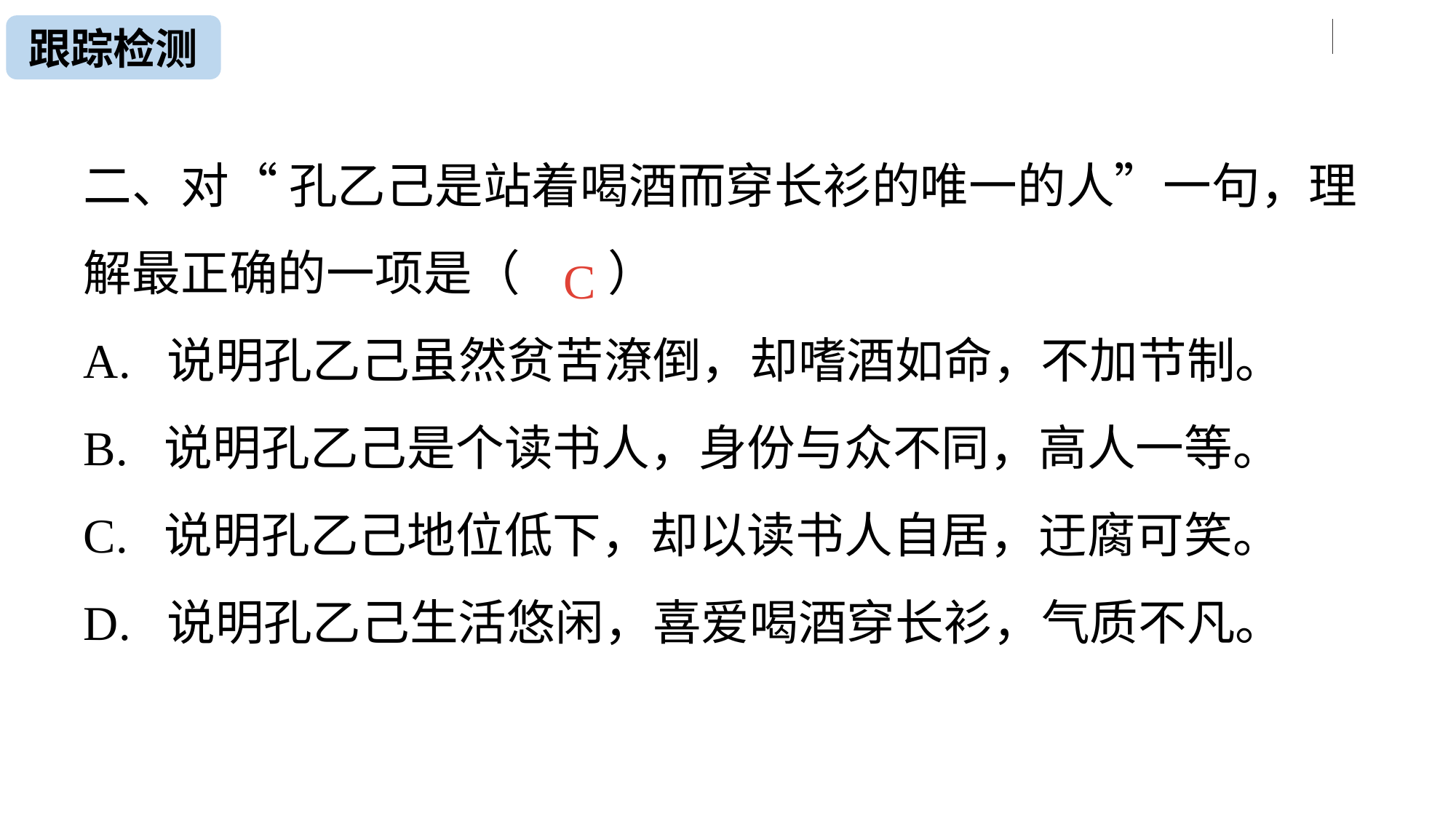

跟踪检测
二、对“ 孔乙己是站着喝酒而穿长衫的唯一的人”一句，理解最正确的一项是（        ）
A.  说明孔乙己虽然贫苦潦倒，却嗜酒如命，不加节制。
B.  说明孔乙己是个读书人，身份与众不同，高人一等。
C.  说明孔乙己地位低下，却以读书人自居，迂腐可笑。
D.  说明孔乙己生活悠闲，喜爱喝酒穿长衫，气质不凡。
C